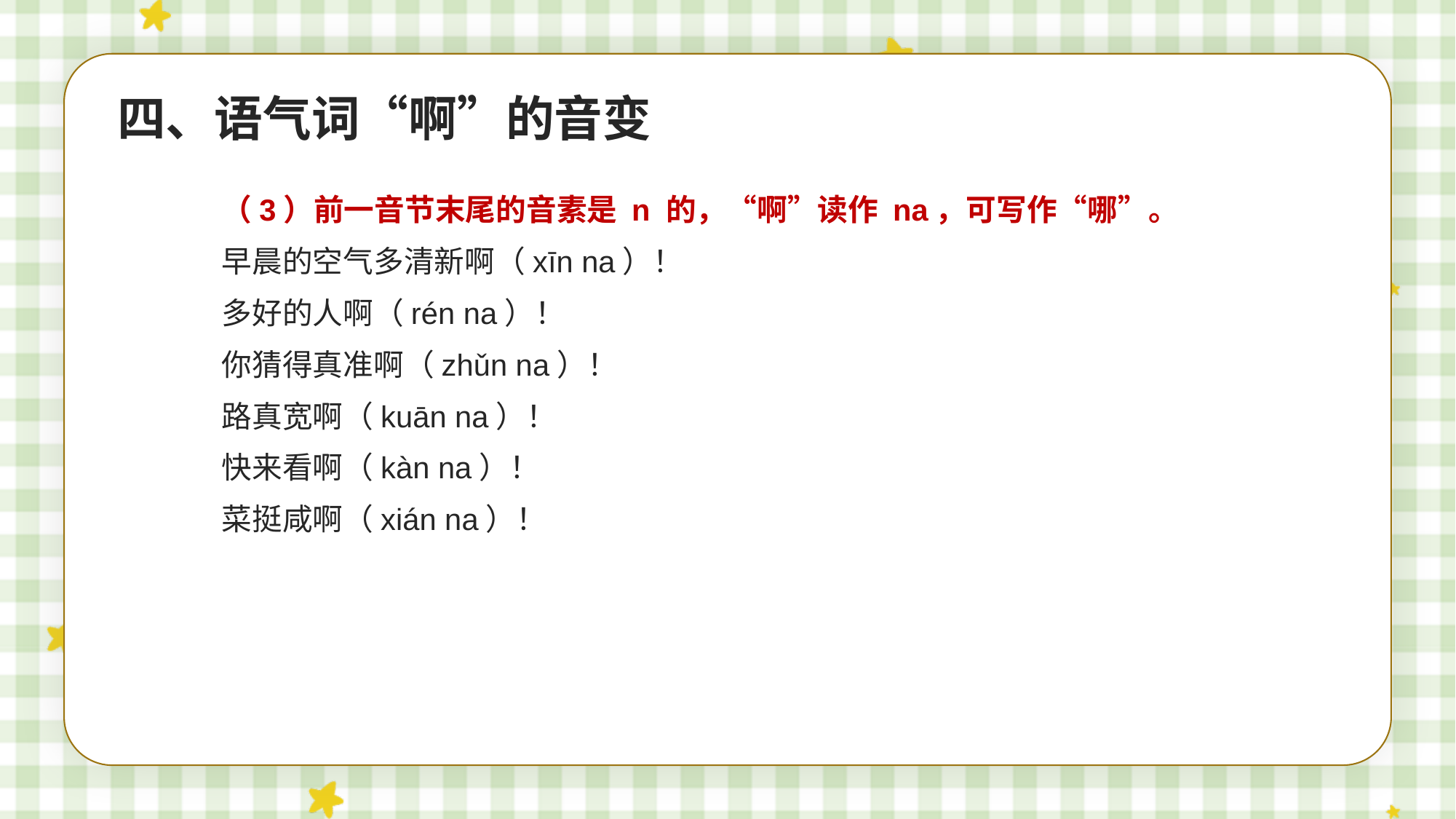

四、语气词“啊”的音变
（3）前一音节末尾的音素是 n 的，“啊”读作 na，可写作“哪”。
早晨的空气多清新啊（xīn na）！
多好的人啊（rén na）！
你猜得真准啊（zhǔn na）！
路真宽啊（kuān na）！
快来看啊（kàn na）！
菜挺咸啊（xián na）！